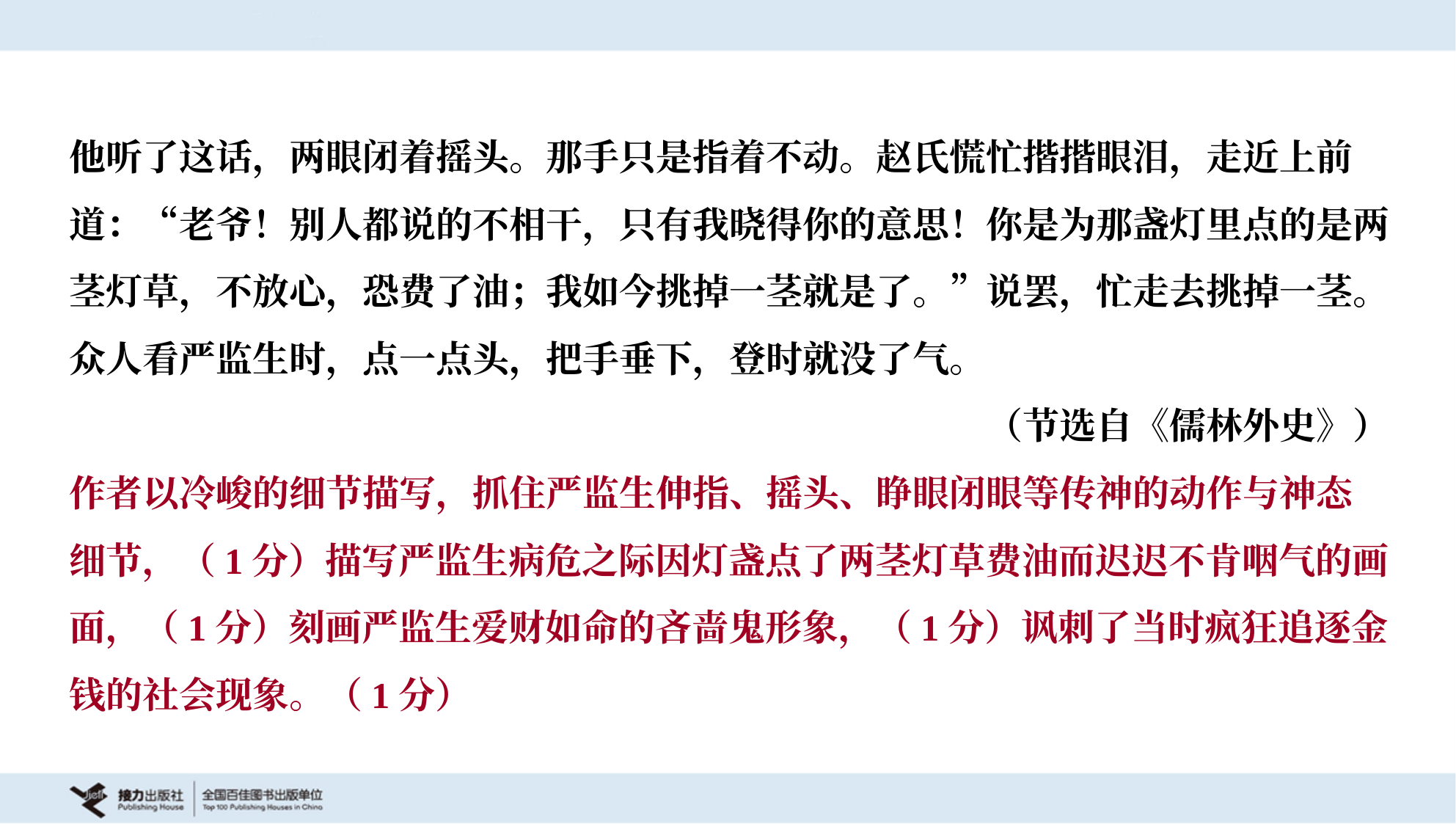

他听了这话，两眼闭着摇头。那手只是指着不动。赵氏慌忙揩揩眼泪，走近上前
道：“老爷！别人都说的不相干，只有我晓得你的意思！你是为那盏灯里点的是两
茎灯草，不放心，恐费了油；我如今挑掉一茎就是了。”说罢，忙走去挑掉一茎。
众人看严监生时，点一点头，把手垂下，登时就没了气。
（节选自《儒林外史》）
作者以冷峻的细节描写，抓住严监生伸指、摇头、睁眼闭眼等传神的动作与神态
细节，（1分）描写严监生病危之际因灯盏点了两茎灯草费油而迟迟不肯咽气的画
面，（1分）刻画严监生爱财如命的吝啬鬼形象，（1分）讽刺了当时疯狂追逐金
钱的社会现象。（1分）